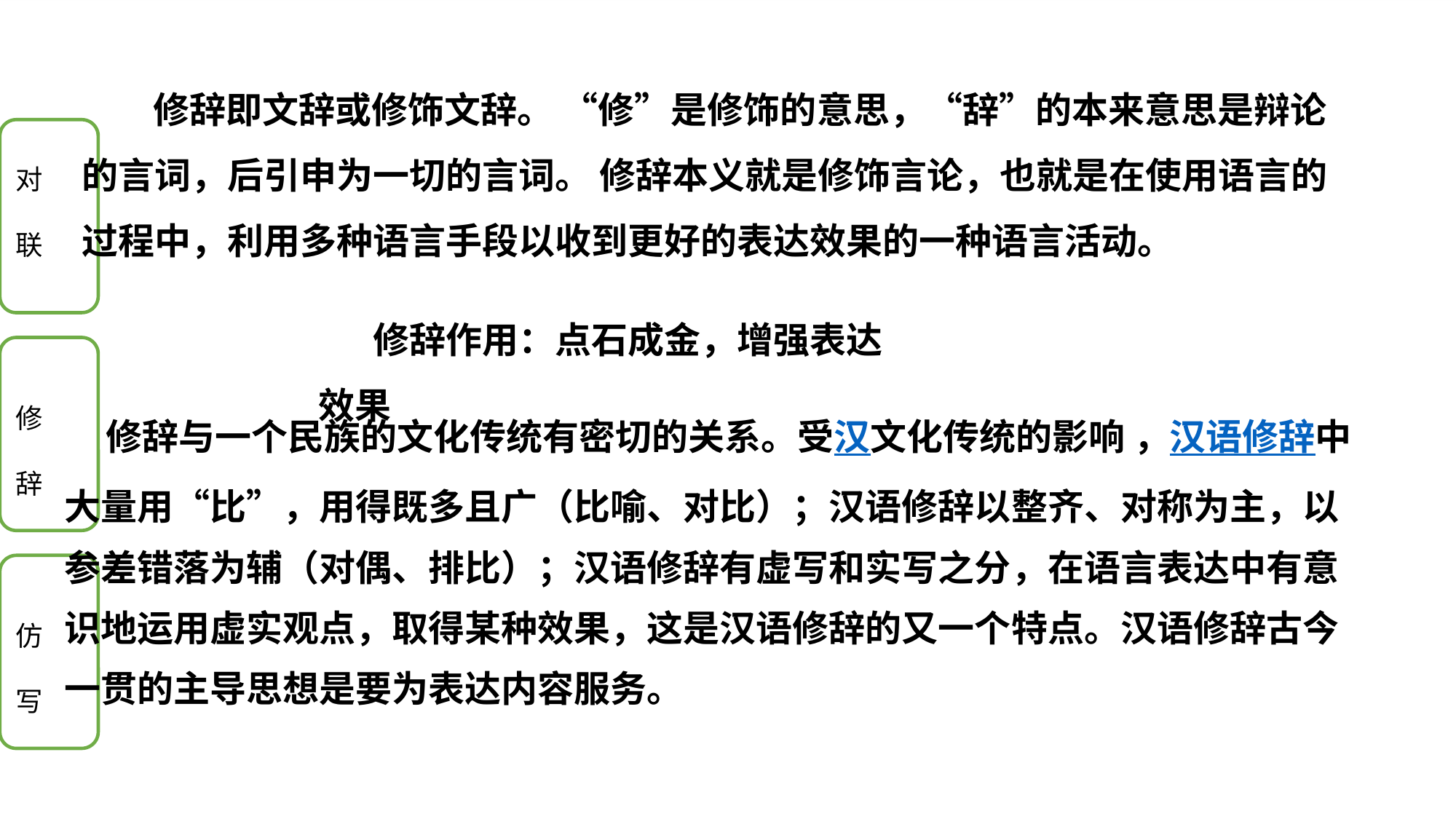

修辞即文辞或修饰文辞。 “修”是修饰的意思，“辞”的本来意思是辩论的言词，后引申为一切的言词。 修辞本义就是修饰言论，也就是在使用语言的过程中，利用多种语言手段以收到更好的表达效果的一种语言活动。

修辞作用：点石成金，增强表达效果
    修辞与一个民族的文化传统有密切的关系。受汉文化传统的影响 ，汉语修辞中大量用“比”，用得既多且广（比喻、对比）；汉语修辞以整齐、对称为主，以参差错落为辅（对偶、排比）；汉语修辞有虚写和实写之分，在语言表达中有意识地运用虚实观点，取得某种效果，这是汉语修辞的又一个特点。汉语修辞古今一贯的主导思想是要为表达内容服务。